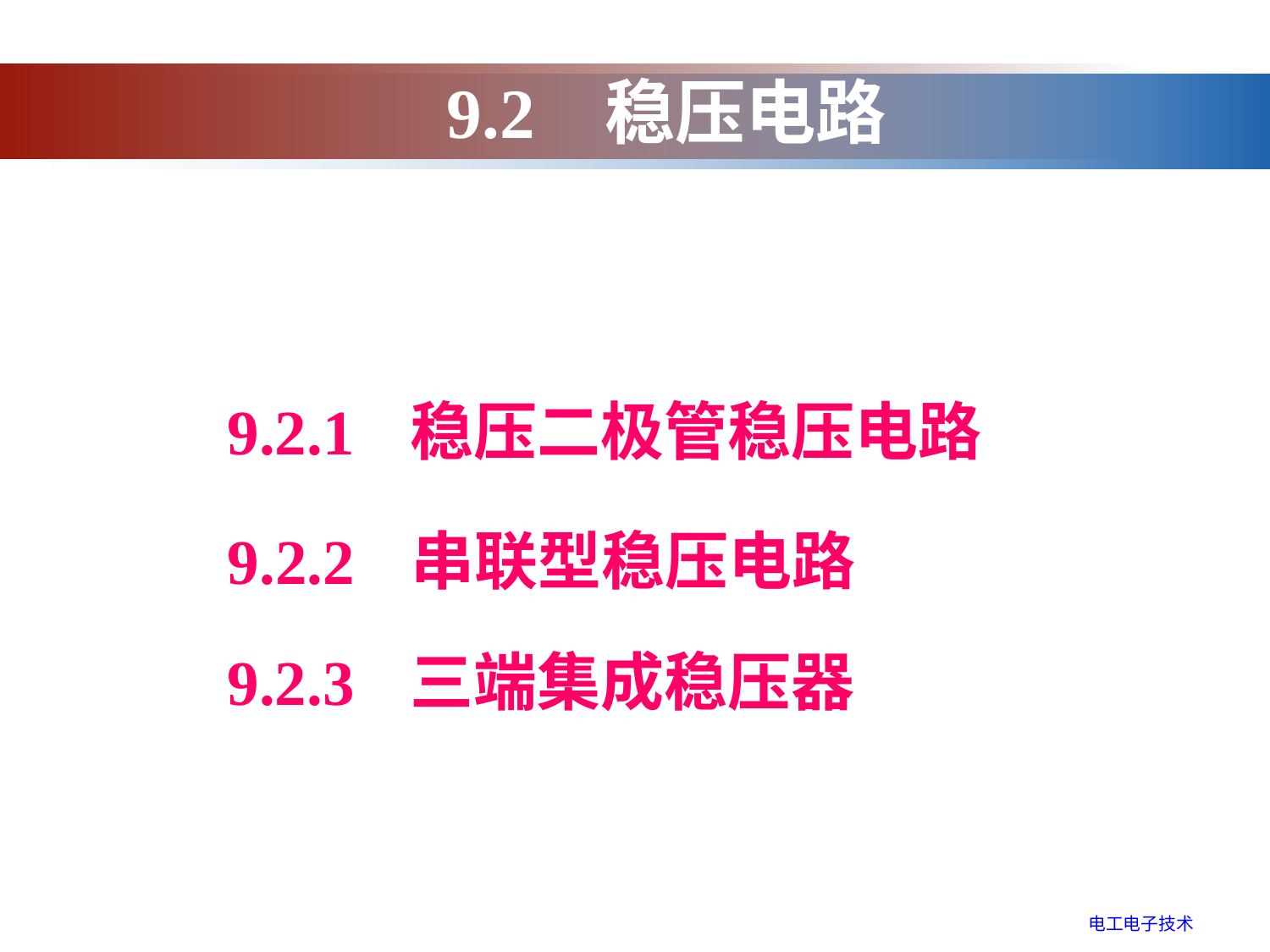

9.2   稳压电路
9.2.1   稳压二极管稳压电路
9.2.2   串联型稳压电路
9.2.3   三端集成稳压器
电工电子技术